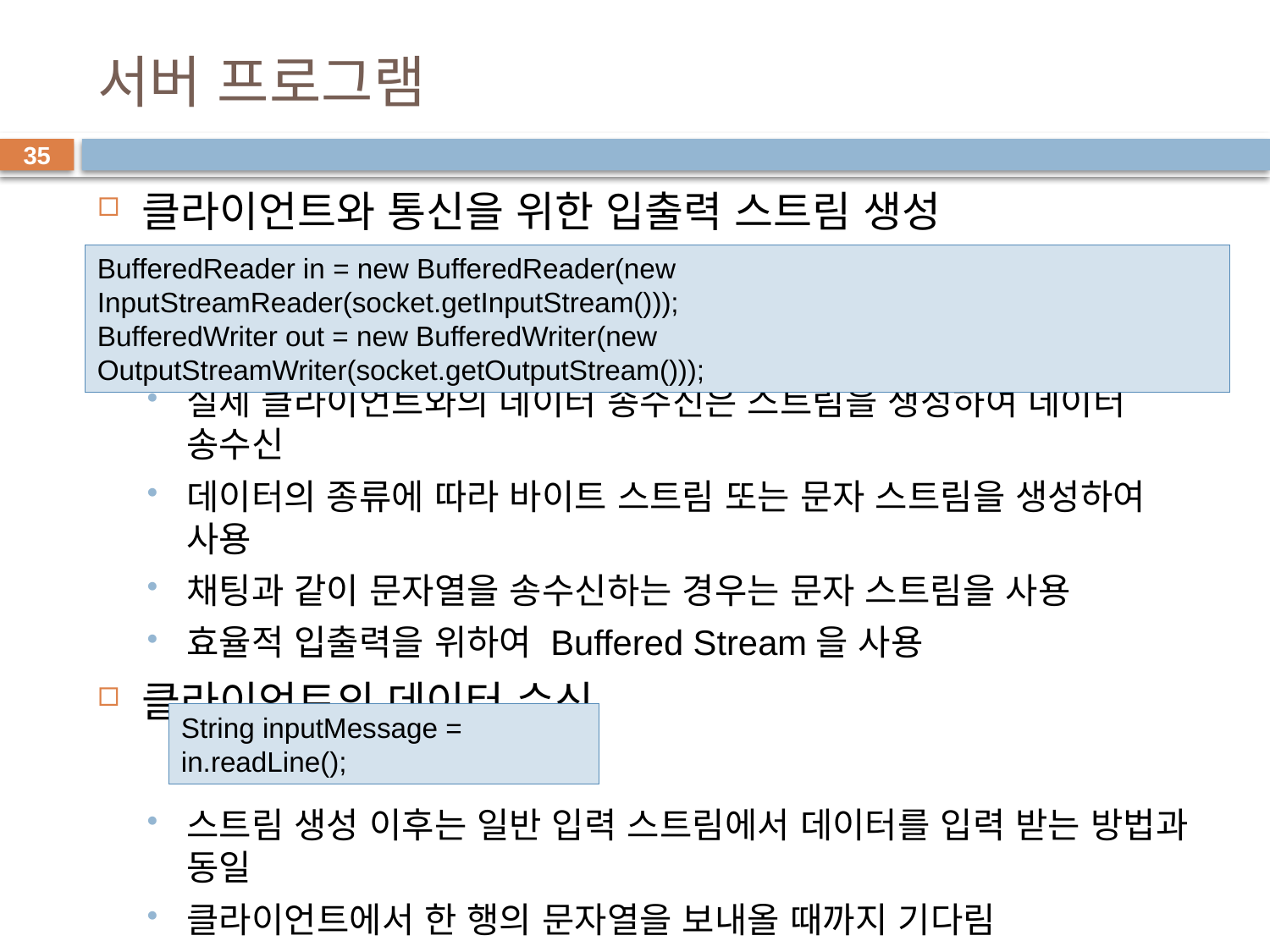

# 서버 프로그램
35
클라이언트와 통신을 위한 입출력 스트림 생성

실제 클라이언트와의 데이터 송수신은 스트림을 생성하여 데이터 송수신
데이터의 종류에 따라 바이트 스트림 또는 문자 스트림을 생성하여 사용
채팅과 같이 문자열을 송수신하는 경우는 문자 스트림을 사용
효율적 입출력을 위하여 Buffered Stream을 사용
클라이언트의 데이터 수신

스트림 생성 이후는 일반 입력 스트림에서 데이터를 입력 받는 방법과 동일
클라이언트에서 한 행의 문자열을 보내올 때까지 기다림

BufferedReader in = new BufferedReader(new InputStreamReader(socket.getInputStream()));
BufferedWriter out = new BufferedWriter(new OutputStreamWriter(socket.getOutputStream()));
String inputMessage = in.readLine();